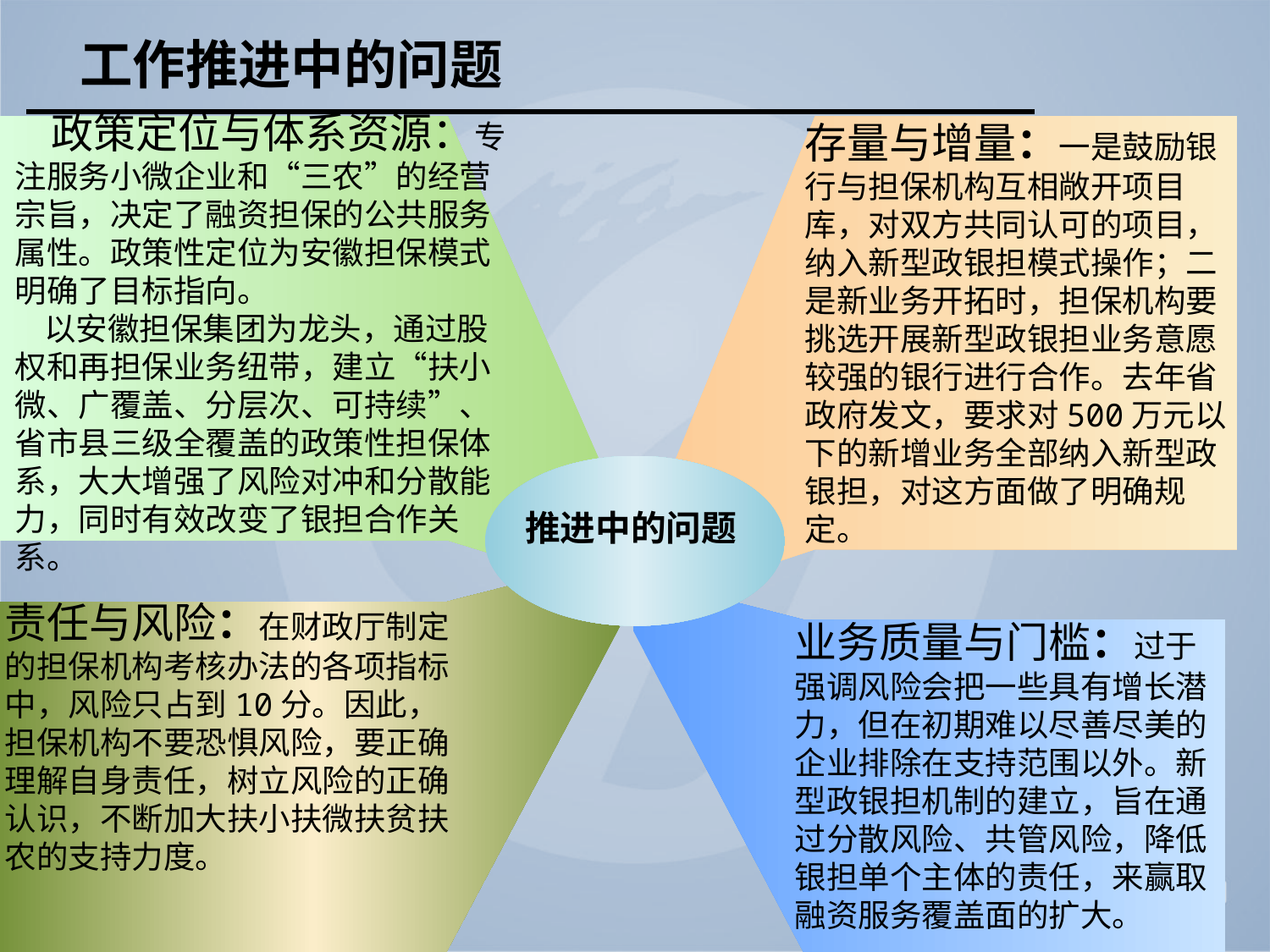

工作推进中的问题
    政策定位与体系资源：专注服务小微企业和“三农”的经营宗旨，决定了融资担保的公共服务属性。政策性定位为安徽担保模式明确了目标指向。
   以安徽担保集团为龙头，通过股权和再担保业务纽带，建立“扶小微、广覆盖、分层次、可持续”、省市县三级全覆盖的政策性担保体系，大大增强了风险对冲和分散能力，同时有效改变了银担合作关系。

存量与增量：一是鼓励银行与担保机构互相敞开项目库，对双方共同认可的项目，纳入新型政银担模式操作；二是新业务开拓时，担保机构要挑选开展新型政银担业务意愿较强的银行进行合作。去年省政府发文，要求对500万元以下的新增业务全部纳入新型政银担，对这方面做了明确规定。

推进中的问题

责任与风险：在财政厅制定的担保机构考核办法的各项指标中，风险只占到10分。因此，担保机构不要恐惧风险，要正确理解自身责任，树立风险的正确认识，不断加大扶小扶微扶贫扶农的支持力度。

业务质量与门槛：过于强调风险会把一些具有增长潜力，但在初期难以尽善尽美的企业排除在支持范围以外。新型政银担机制的建立，旨在通过分散风险、共管风险，降低银担单个主体的责任，来赢取融资服务覆盖面的扩大。